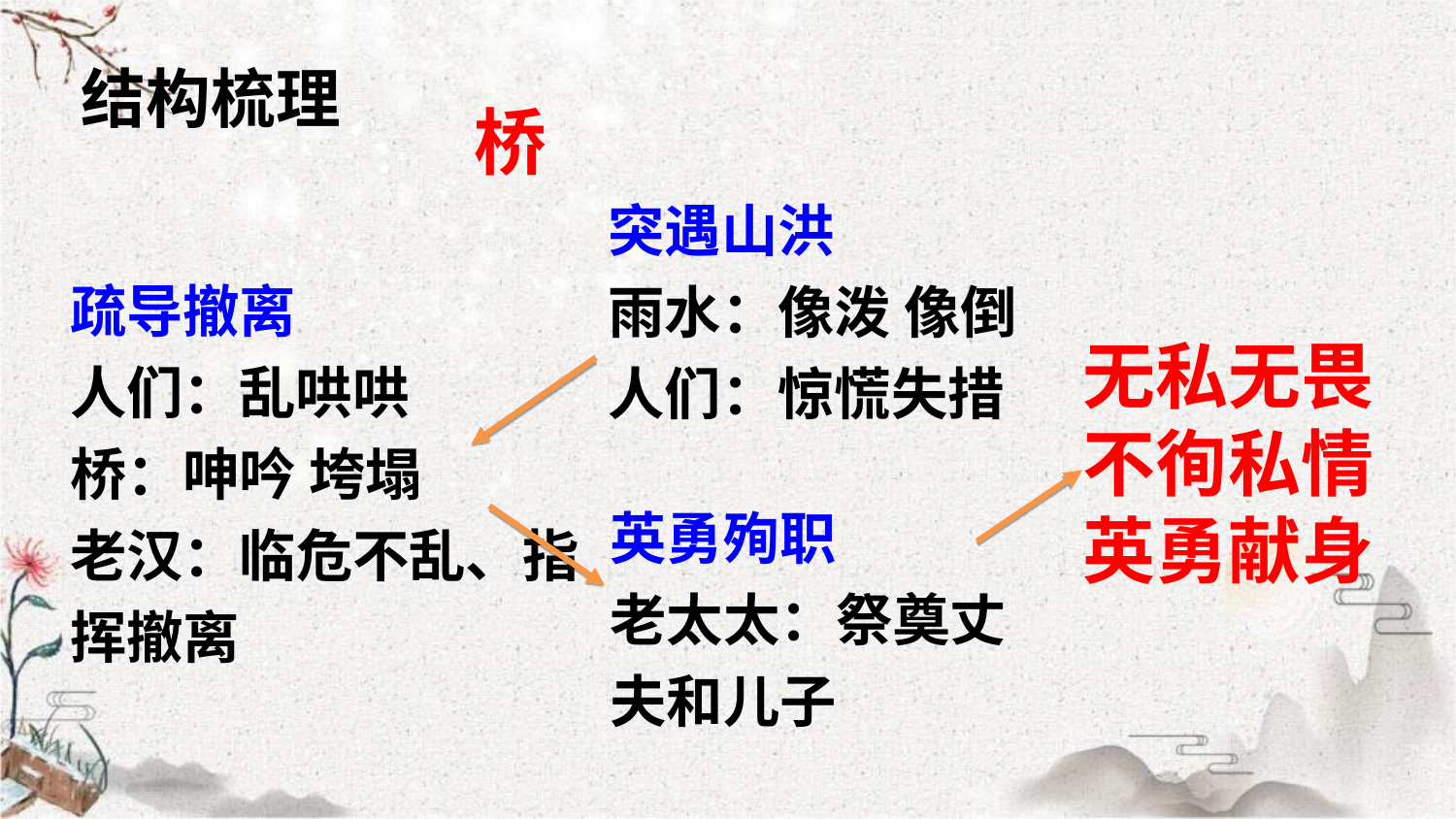

结构梳理
桥
突遇山洪
雨水：像泼 像倒
人们：惊慌失措
疏导撤离
人们：乱哄哄
桥：呻吟 垮塌
老汉：临危不乱、指挥撤离
无私无畏
不徇私情
英勇献身
英勇殉职
老太太：祭奠丈夫和儿子